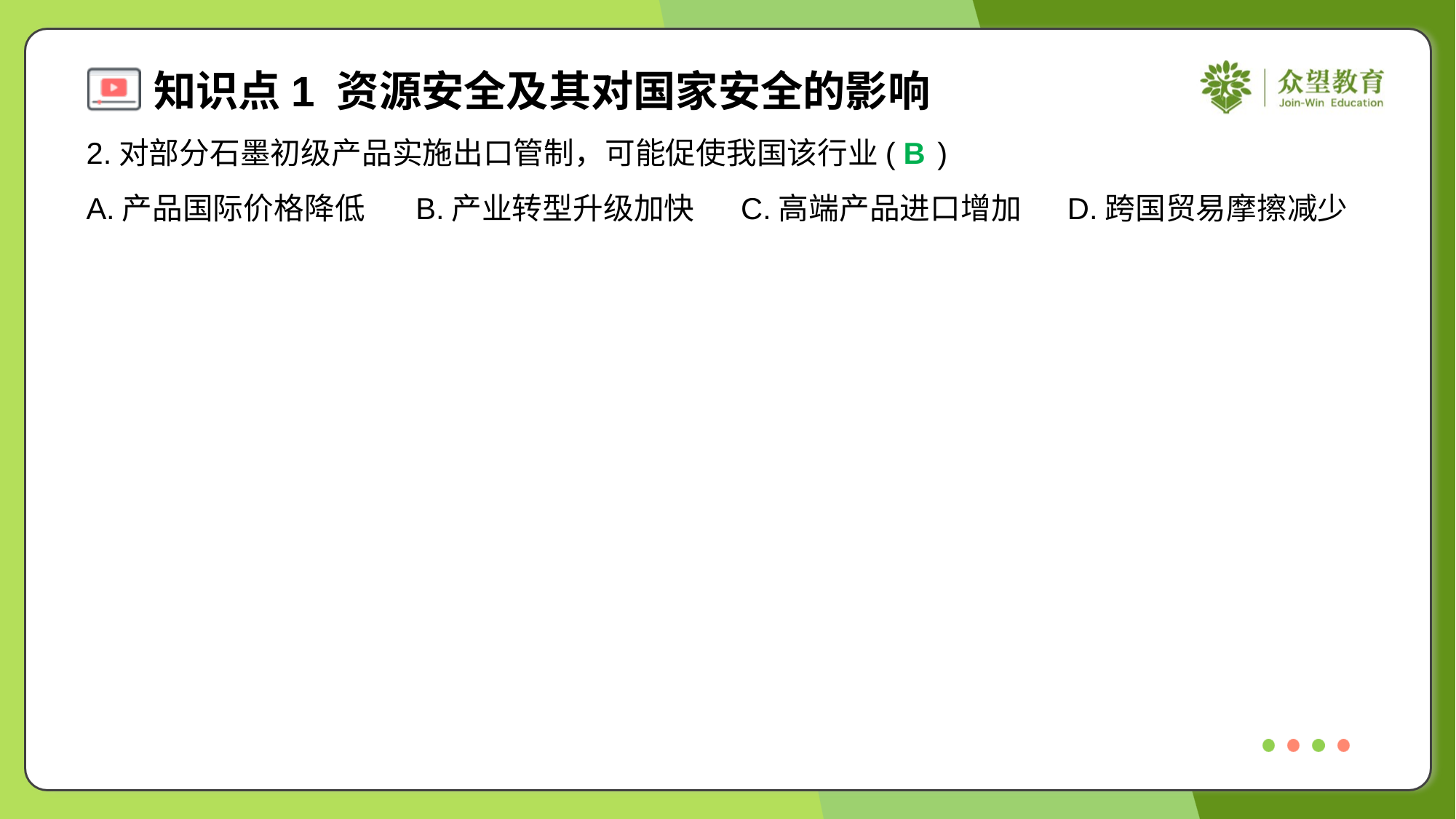

2.对部分石墨初级产品实施出口管制，可能促使我国该行业(     )
B
A.产品国际价格降低	B.产业转型升级加快	C.高端产品进口增加	D.跨国贸易摩擦减少